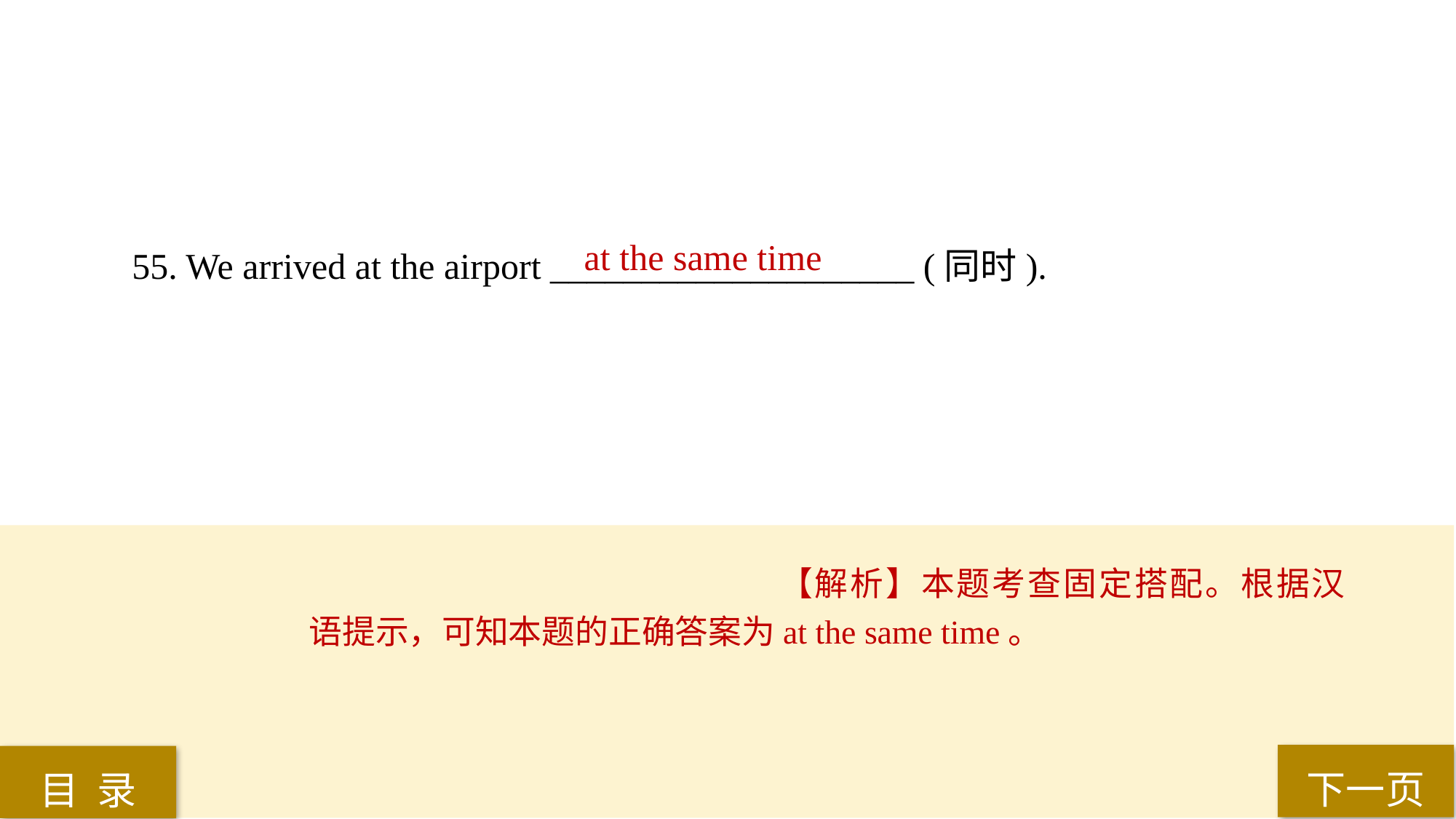

55. We arrived at the airport ____________________ (同时).
at the same time
【解析】本题考查固定搭配。根据汉语提示，可知本题的正确答案为at the same time。